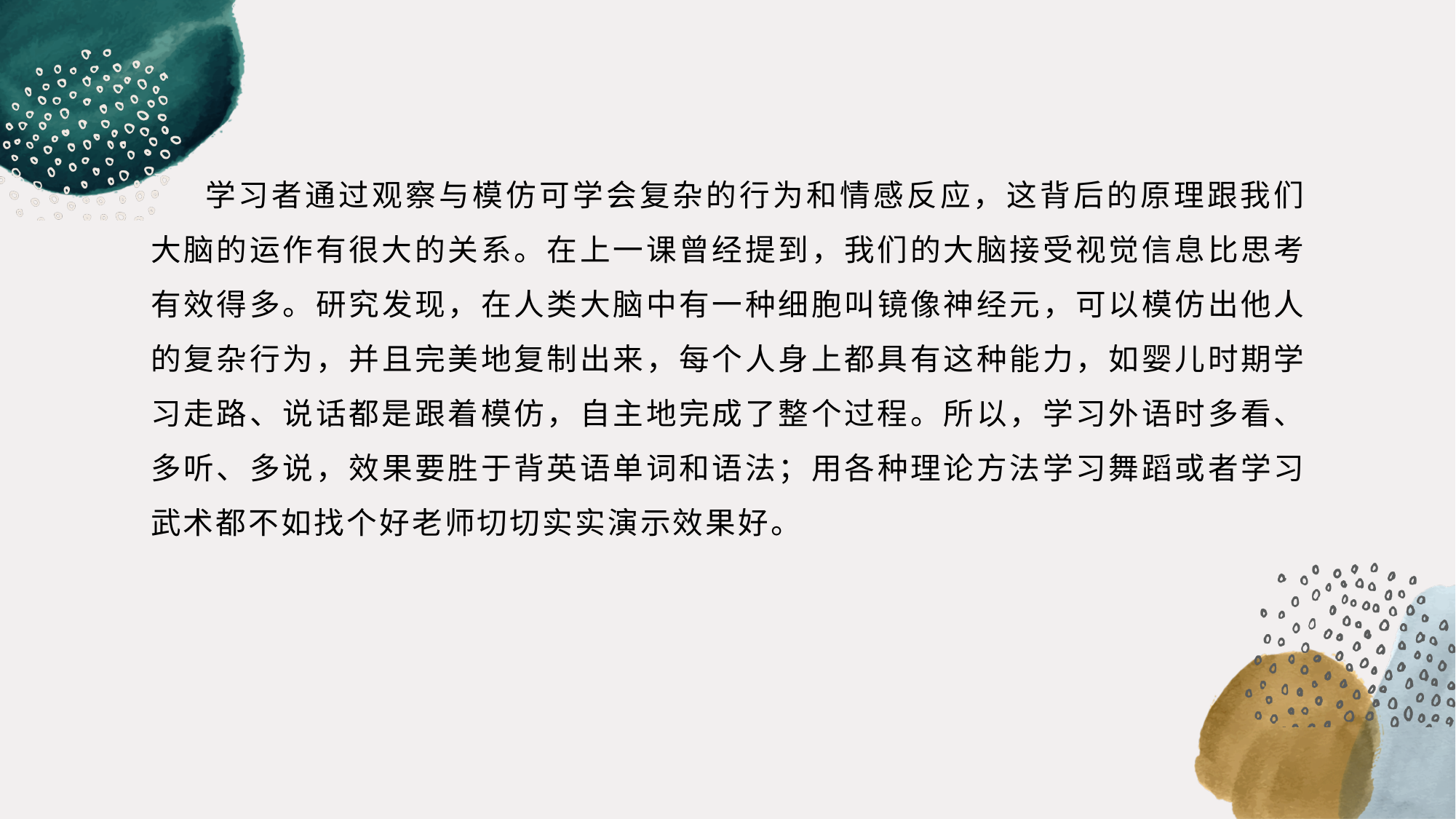

学习者通过观察与模仿可学会复杂的行为和情感反应，这背后的原理跟我们大脑的运作有很大的关系。在上一课曾经提到，我们的大脑接受视觉信息比思考有效得多。研究发现，在人类大脑中有一种细胞叫镜像神经元，可以模仿出他人的复杂行为，并且完美地复制出来，每个人身上都具有这种能力，如婴儿时期学习走路、说话都是跟着模仿，自主地完成了整个过程。所以，学习外语时多看、多听、多说，效果要胜于背英语单词和语法；用各种理论方法学习舞蹈或者学习武术都不如找个好老师切切实实演示效果好。